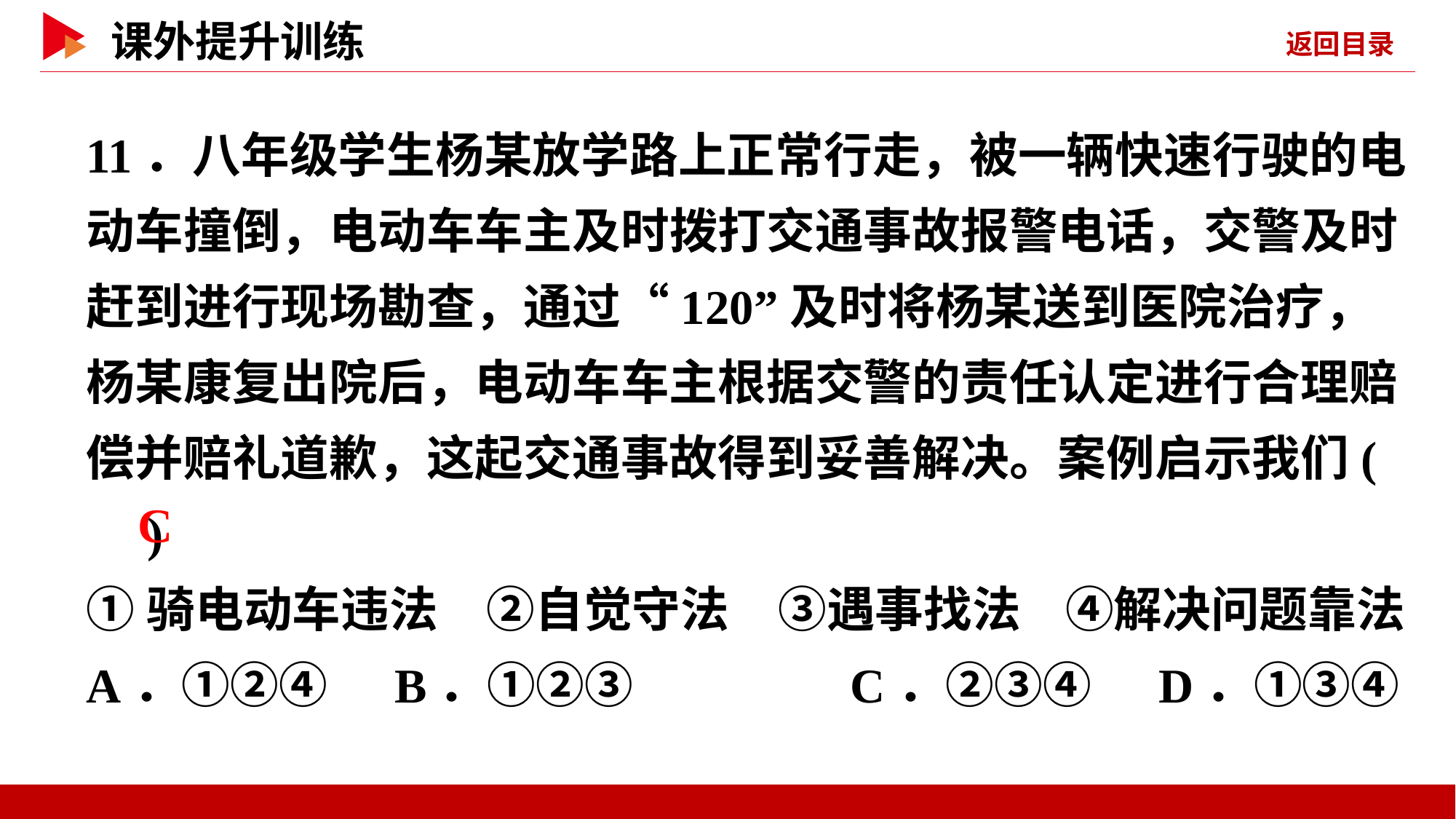

11．八年级学生杨某放学路上正常行走，被一辆快速行驶的电动车撞倒，电动车车主及时拨打交通事故报警电话，交警及时赶到进行现场勘查，通过“120”及时将杨某送到医院治疗，杨某康复出院后，电动车车主根据交警的责任认定进行合理赔偿并赔礼道歉，这起交通事故得到妥善解决。案例启示我们(        )
①骑电动车违法　②自觉守法　③遇事找法    ④解决问题靠法
A．①②④     B．①②③		C．②③④     D．①③④
   C